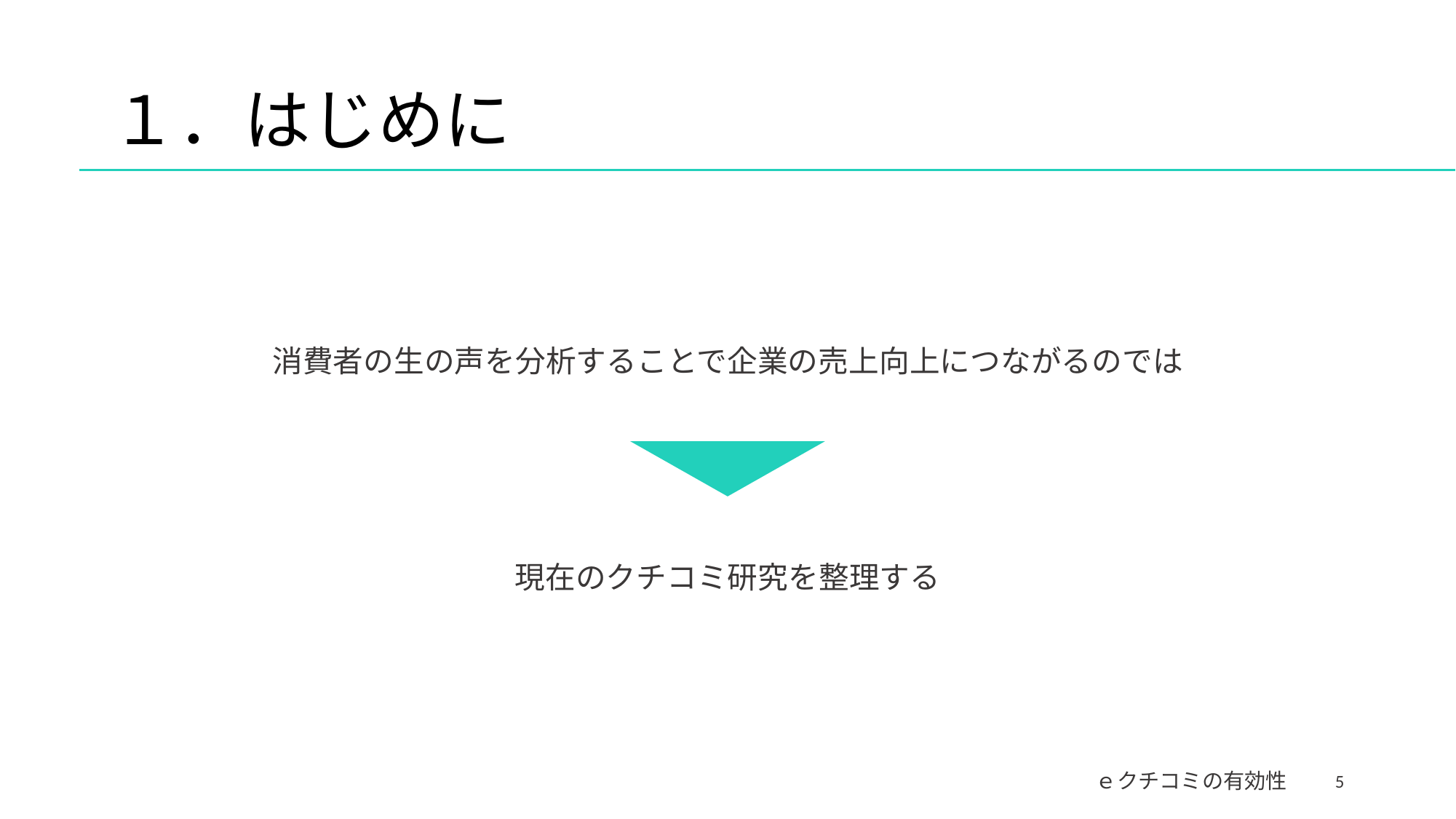

# １．はじめに
消費者の生の声を分析することで企業の売上向上につながるのでは

現在のクチコミ研究を整理する
5
ｅクチコミの有効性